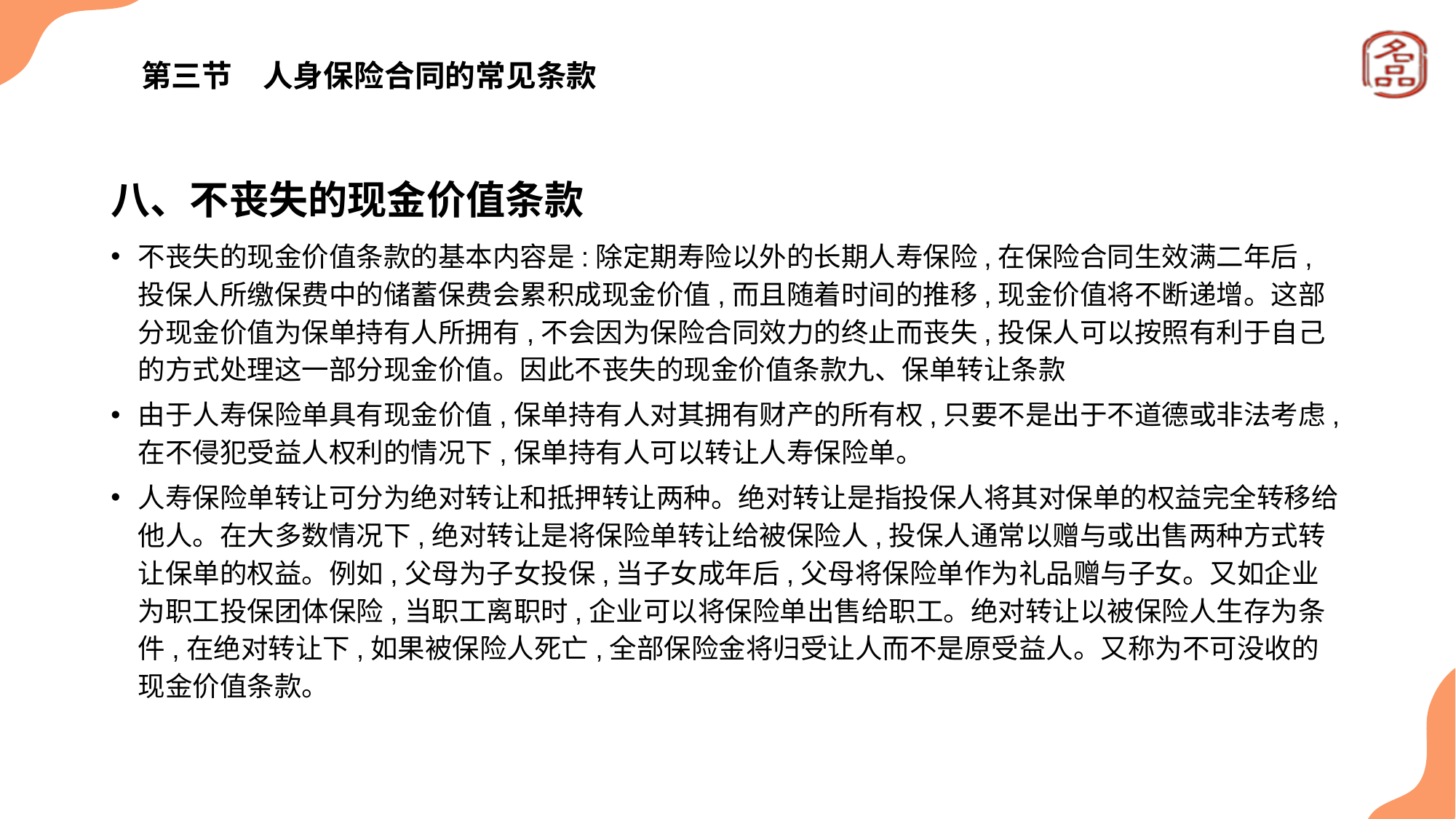

# 第三节　人身保险合同的常见条款
八、不丧失的现金价值条款
不丧失的现金价值条款的基本内容是:除定期寿险以外的长期人寿保险,在保险合同生效满二年后,投保人所缴保费中的储蓄保费会累积成现金价值,而且随着时间的推移,现金价值将不断递增。这部分现金价值为保单持有人所拥有,不会因为保险合同效力的终止而丧失,投保人可以按照有利于自己的方式处理这一部分现金价值。因此不丧失的现金价值条款九、保单转让条款
由于人寿保险单具有现金价值,保单持有人对其拥有财产的所有权,只要不是出于不道德或非法考虑,在不侵犯受益人权利的情况下,保单持有人可以转让人寿保险单。
人寿保险单转让可分为绝对转让和抵押转让两种。绝对转让是指投保人将其对保单的权益完全转移给他人。在大多数情况下,绝对转让是将保险单转让给被保险人,投保人通常以赠与或出售两种方式转让保单的权益。例如,父母为子女投保,当子女成年后,父母将保险单作为礼品赠与子女。又如企业为职工投保团体保险,当职工离职时,企业可以将保险单出售给职工。绝对转让以被保险人生存为条件,在绝对转让下,如果被保险人死亡,全部保险金将归受让人而不是原受益人。又称为不可没收的现金价值条款。